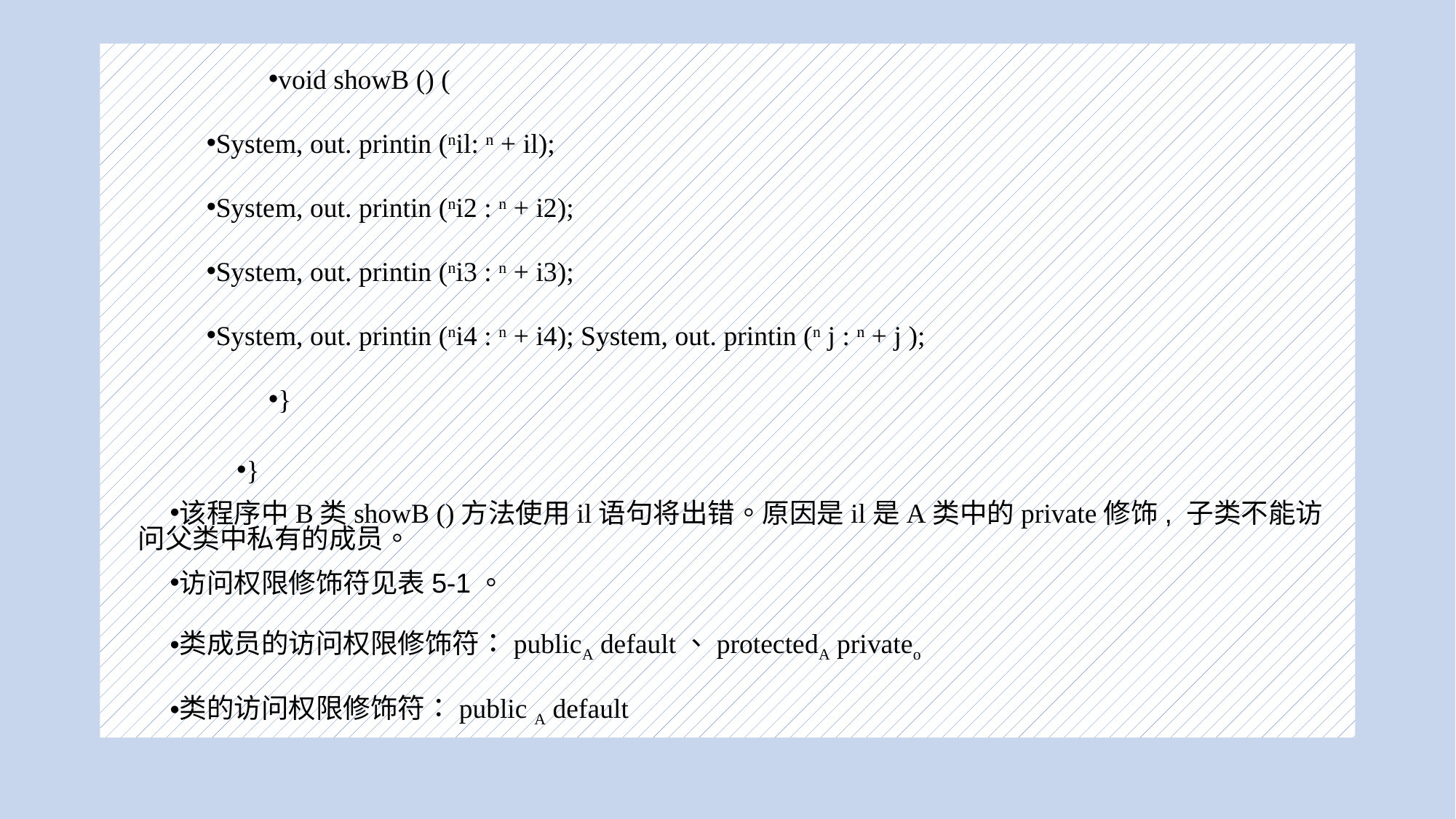

#
void showB () (
System, out. printin (nil: n + il);
System, out. printin (ni2 : n + i2);
System, out. printin (ni3 : n + i3);
System, out. printin (ni4 : n + i4); System, out. printin (n j : n + j );
}
}
该程序中B类showB ()方法使用il语句将出错。原因是il是A类中的private修饰, 子类不能访问父类中私有的成员。
访问权限修饰符见表5-1。
类成员的访问权限修饰符：publicA default、protectedA privateo
类的访问权限修饰符：public A default